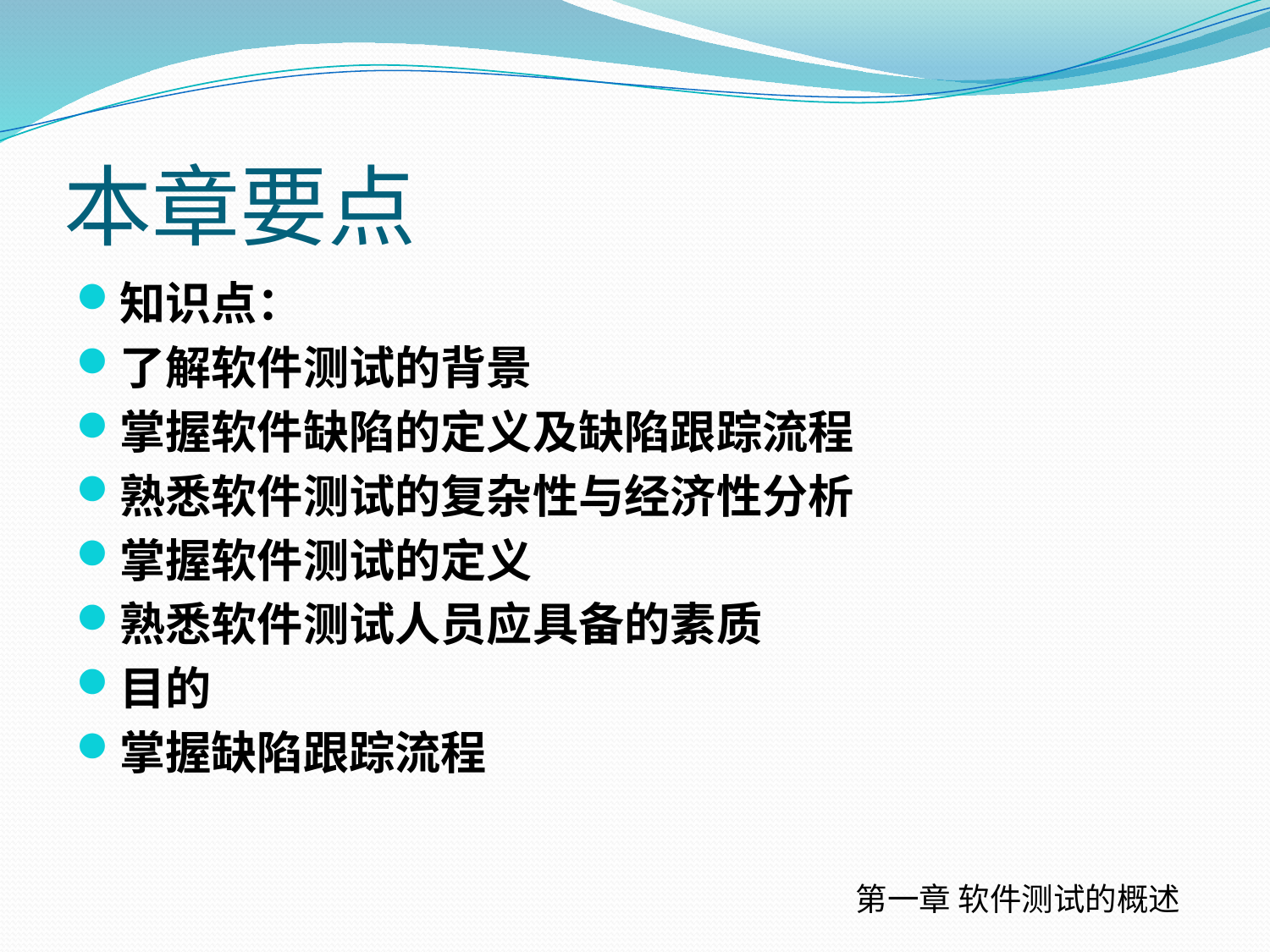

# 本章要点
知识点：
了解软件测试的背景
掌握软件缺陷的定义及缺陷跟踪流程
熟悉软件测试的复杂性与经济性分析
掌握软件测试的定义
熟悉软件测试人员应具备的素质
目的
掌握缺陷跟踪流程